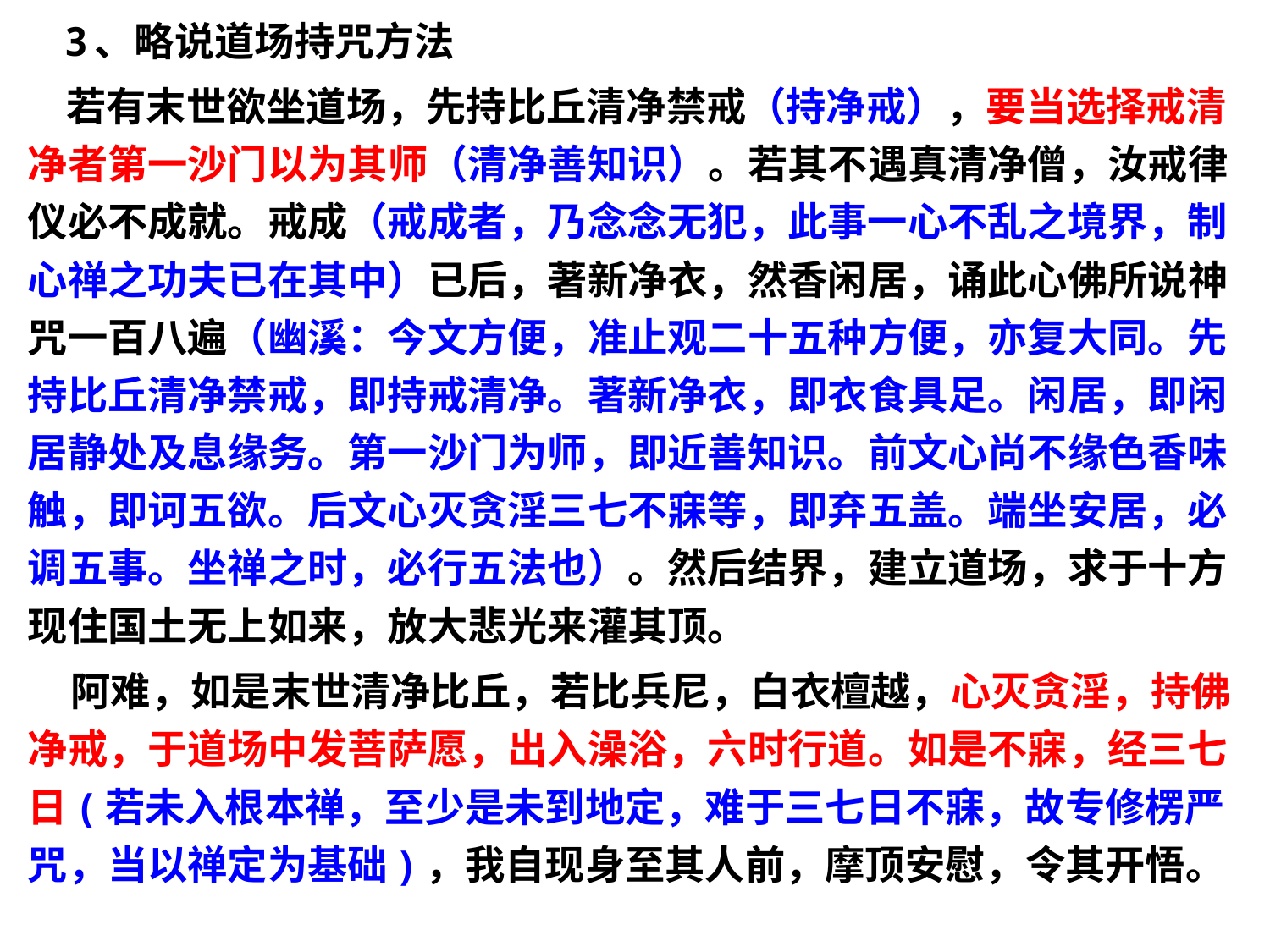

3、略说道场持咒方法
      若有末世欲坐道场，先持比丘清净禁戒（持净戒），要当选择戒清净者第一沙门以为其师（清净善知识）。若其不遇真清净僧，汝戒律仪必不成就。戒成（戒成者，乃念念无犯，此事一心不乱之境界，制心禅之功夫已在其中）已后，著新净衣，然香闲居，诵此心佛所说神咒一百八遍（幽溪：今文方便，准止观二十五种方便，亦复大同。先持比丘清净禁戒，即持戒清净。著新净衣，即衣食具足。闲居，即闲居静处及息缘务。第一沙门为师，即近善知识。前文心尚不缘色香味触，即诃五欲。后文心灭贪淫三七不寐等，即弃五盖。端坐安居，必调五事。坐禅之时，必行五法也）。然后结界，建立道场，求于十方现住国土无上如来，放大悲光来灌其顶。
    阿难，如是末世清净比丘，若比兵尼，白衣檀越，心灭贪淫，持佛净戒，于道场中发菩萨愿，出入澡浴，六时行道。如是不寐，经三七日(若未入根本禅，至少是未到地定，难于三七日不寐，故专修楞严咒，当以禅定为基础)，我自现身至其人前，摩顶安慰，令其开悟。